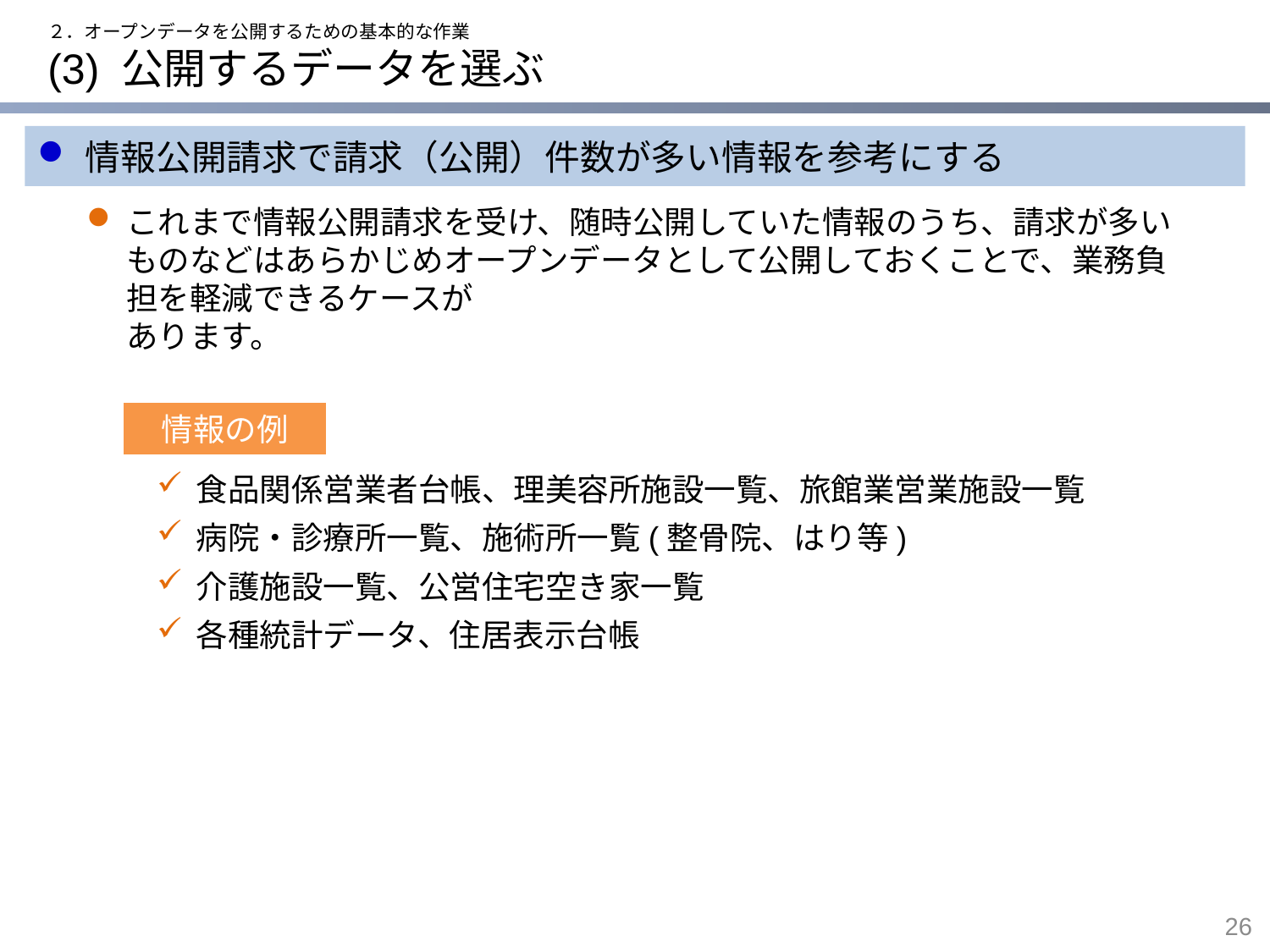

２．オープンデータを公開するための基本的な作業
# (3) 公開するデータを選ぶ
情報公開請求で請求（公開）件数が多い情報を参考にする
これまで情報公開請求を受け、随時公開していた情報のうち、請求が多いものなどはあらかじめオープンデータとして公開しておくことで、業務負担を軽減できるケースが
あります。
情報の例
食品関係営業者台帳、理美容所施設一覧、旅館業営業施設一覧
病院・診療所一覧、施術所一覧(整骨院、はり等)
介護施設一覧、公営住宅空き家一覧
各種統計データ、住居表示台帳
26